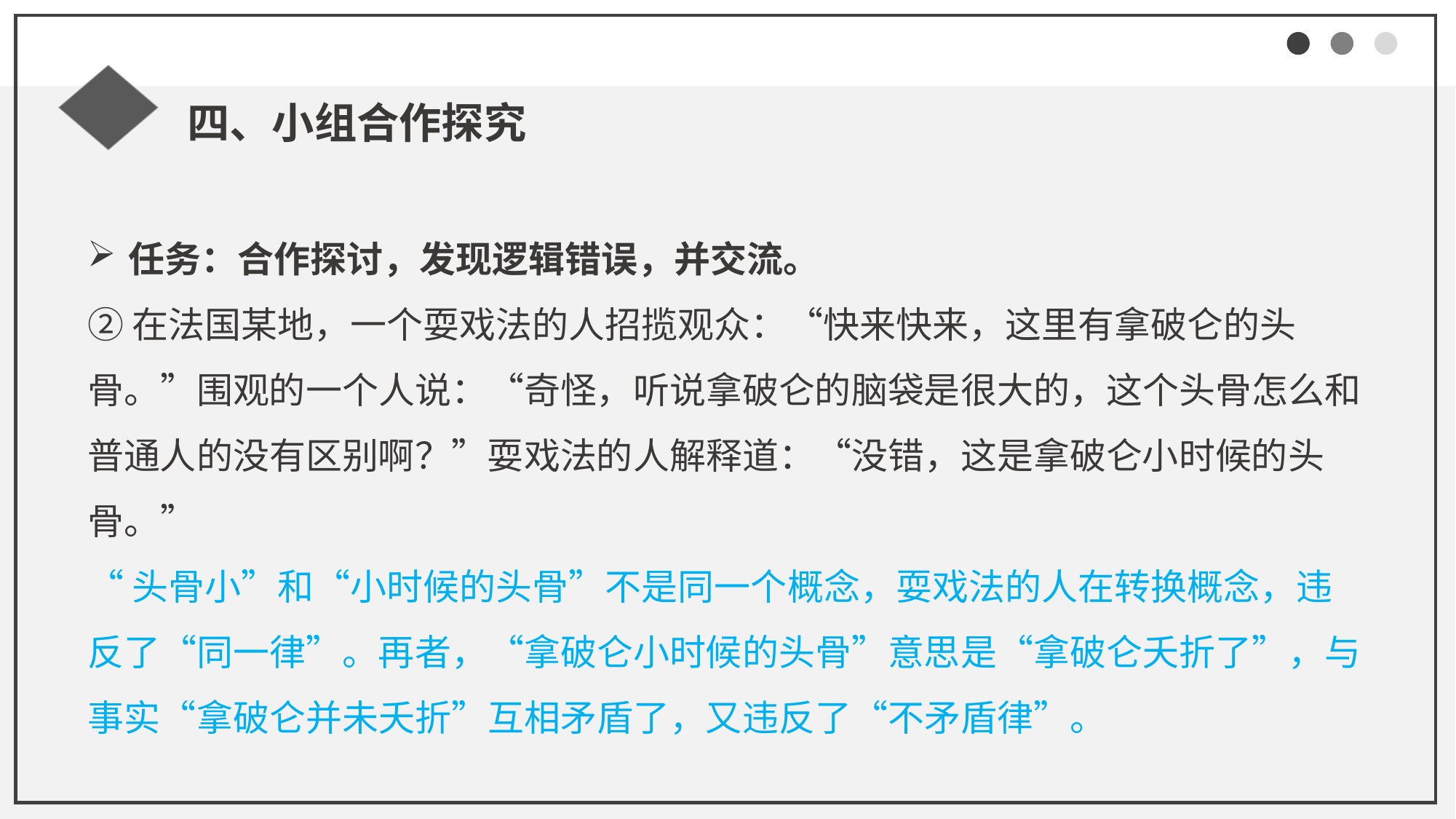

四、小组合作探究
任务：合作探讨，发现逻辑错误，并交流。
②在法国某地，一个耍戏法的人招揽观众：“快来快来，这里有拿破仑的头骨。”围观的一个人说：“奇怪，听说拿破仑的脑袋是很大的，这个头骨怎么和普通人的没有区别啊？”耍戏法的人解释道：“没错，这是拿破仑小时候的头骨。”
“头骨小”和“小时候的头骨”不是同一个概念，耍戏法的人在转换概念，违反了“同一律”。再者，“拿破仑小时候的头骨”意思是“拿破仑夭折了”，与事实“拿破仑并未夭折”互相矛盾了，又违反了“不矛盾律”。